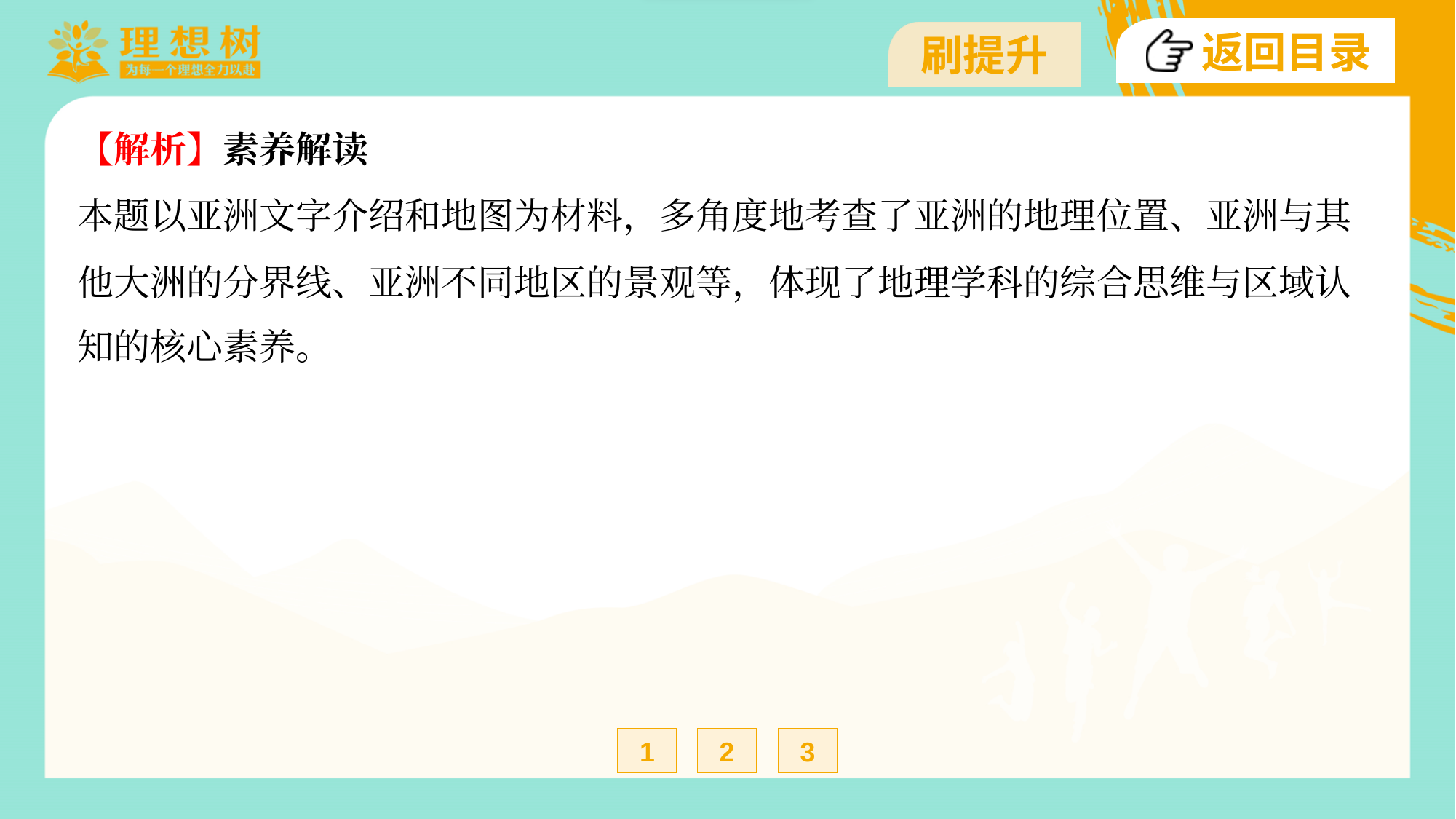

【解析】素养解读
本题以亚洲文字介绍和地图为材料，多角度地考查了亚洲的地理位置、亚洲与其
他大洲的分界线、亚洲不同地区的景观等，体现了地理学科的综合思维与区域认
知的核心素养。